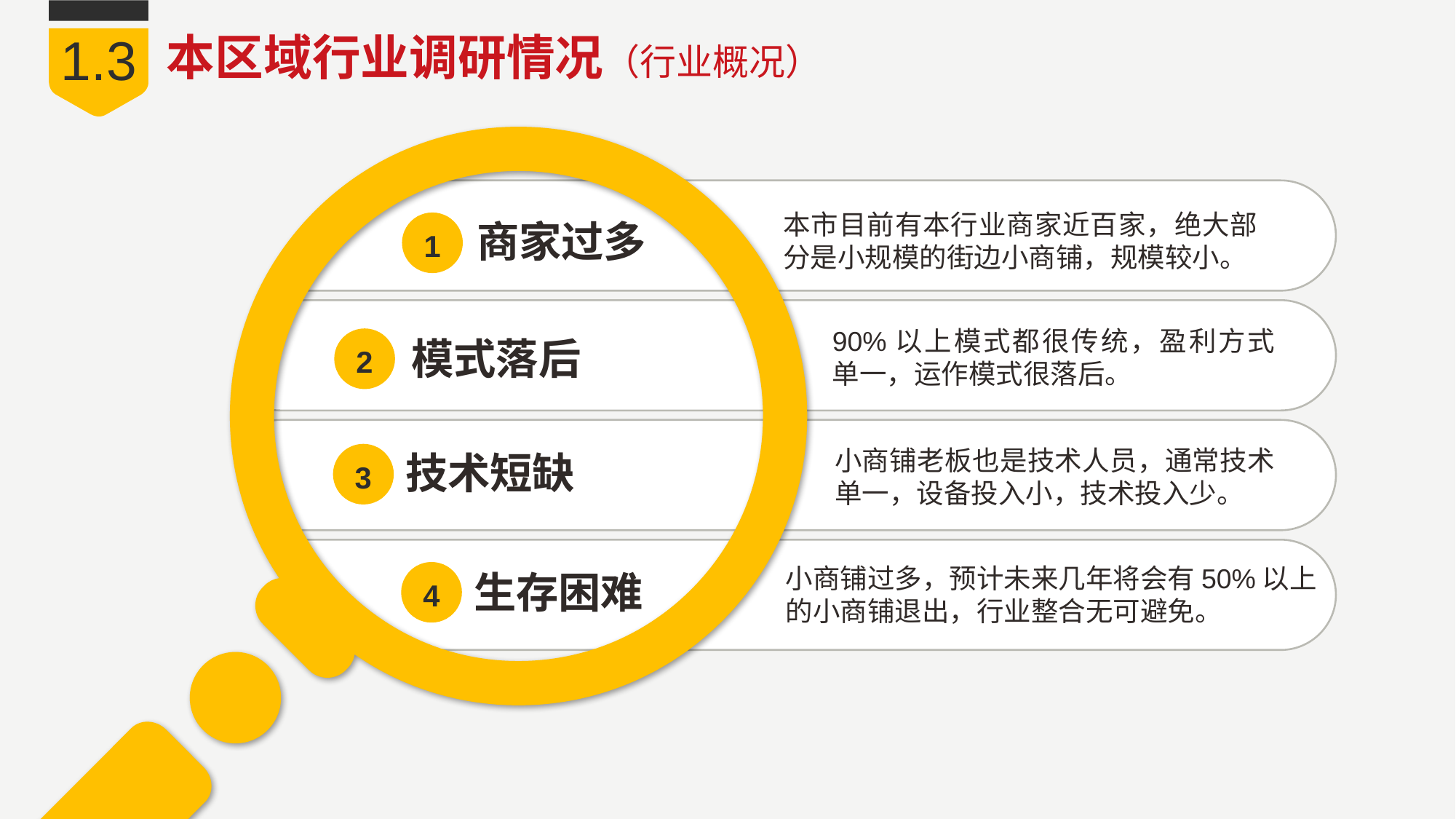

1.3
本区域行业调研情况（行业概况）

本市目前有本行业商家近百家，绝大部分是小规模的街边小商铺，规模较小。
商家过多
1

90%以上模式都很传统，盈利方式单一，运作模式很落后。
模式落后
2

小商铺老板也是技术人员，通常技术单一，设备投入小，技术投入少。
技术短缺
3

小商铺过多，预计未来几年将会有50%以上的小商铺退出，行业整合无可避免。
生存困难
4